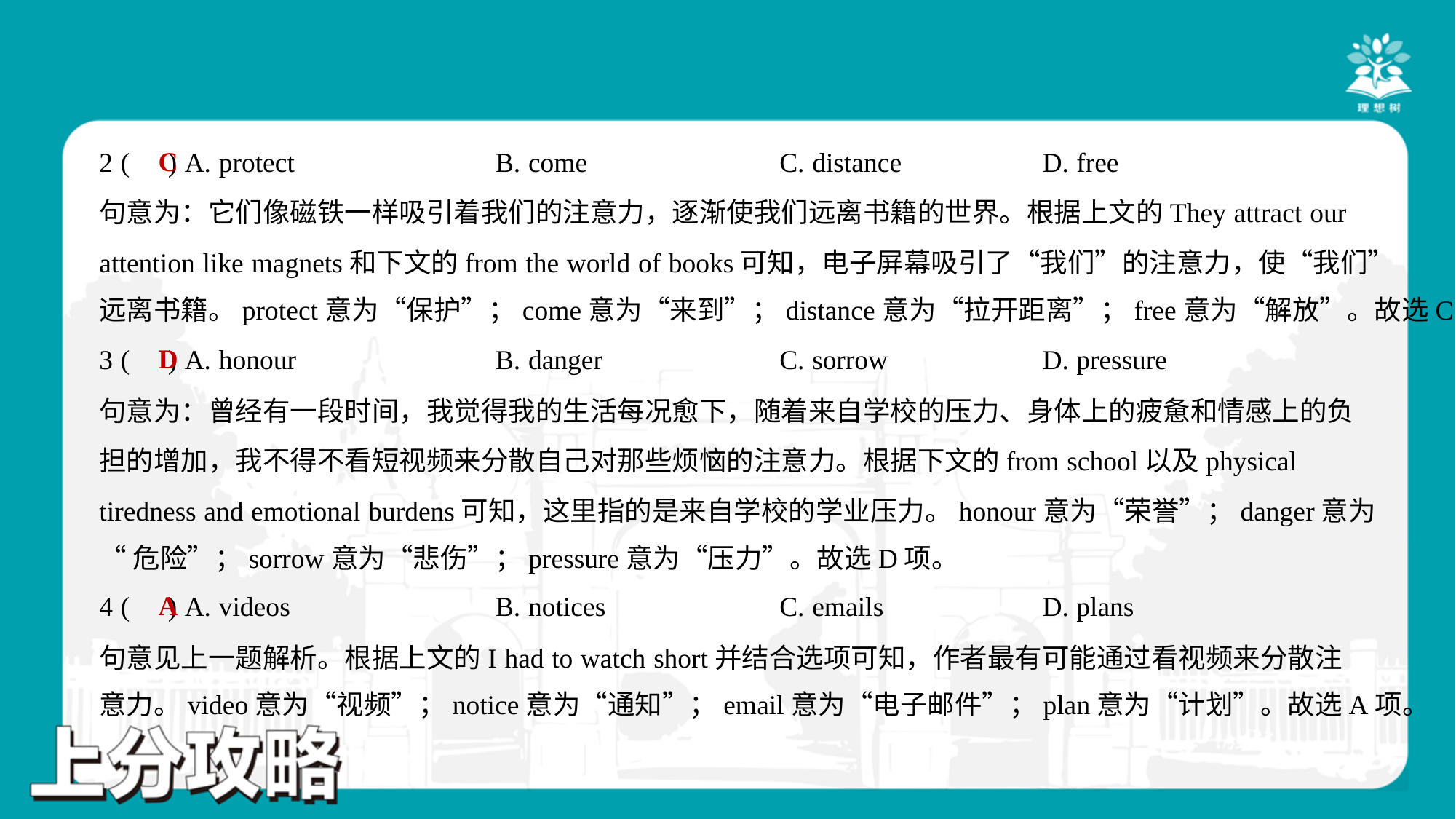

C
2 (     ) A. protect	B. come	C. distance	D. free
句意为：它们像磁铁一样吸引着我们的注意力，逐渐使我们远离书籍的世界。根据上文的They attract our
attention like magnets和下文的from the world of books可知，电子屏幕吸引了“我们”的注意力，使“我们”
远离书籍。protect意为“保护”；come意为“来到”；distance意为“拉开距离”；free意为“解放”。故选C项。
D
3 (     ) A. honour	B. danger	C. sorrow	D. pressure
句意为：曾经有一段时间，我觉得我的生活每况愈下，随着来自学校的压力、身体上的疲惫和情感上的负
担的增加，我不得不看短视频来分散自己对那些烦恼的注意力。根据下文的from school以及physical
tiredness and emotional burdens可知，这里指的是来自学校的学业压力。honour意为“荣誉”；danger意为
“危险”；sorrow意为“悲伤”；pressure意为“压力”。故选D项。
A
4 (     ) A. videos	B. notices	C. emails	D. plans
句意见上一题解析。根据上文的I had to watch short并结合选项可知，作者最有可能通过看视频来分散注
意力。video意为“视频”；notice意为“通知”；email意为“电子邮件”；plan意为“计划”。故选A项。